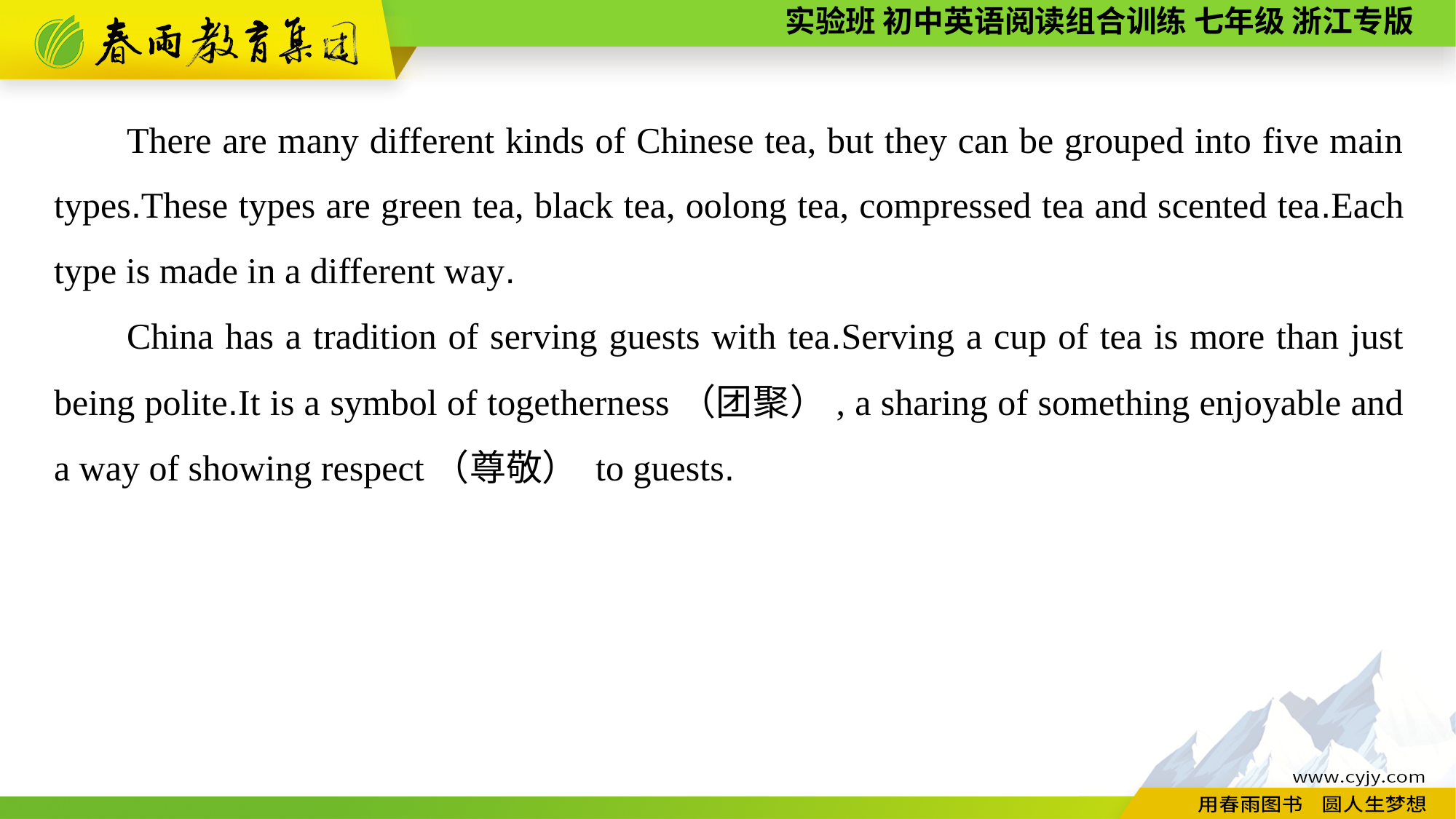

There are many different kinds of Chinese tea, but they can be grouped into five main types.These types are green tea, black tea, oolong tea, compressed tea and scented tea.Each type is made in a different way.
China has a tradition of serving guests with tea.Serving a cup of tea is more than just being polite.It is a symbol of togetherness（团聚）, a sharing of something enjoyable and a way of showing respect（尊敬） to guests.